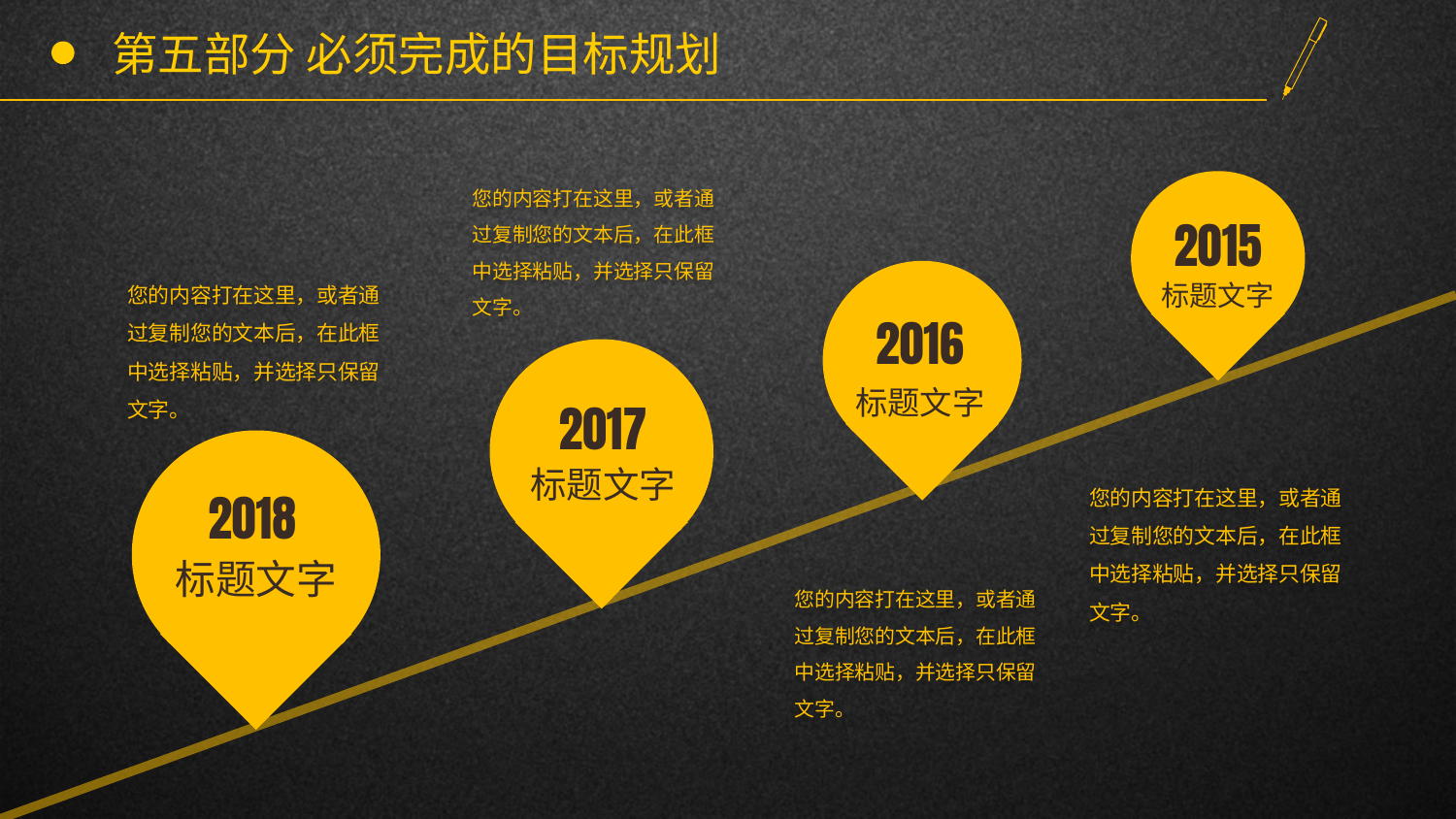

# 第五部分 必须完成的目标规划
您的内容打在这里，或者通过复制您的文本后，在此框中选择粘贴，并选择只保留文字。

2015
标题文字

2016
标题文字
您的内容打在这里，或者通过复制您的文本后，在此框中选择粘贴，并选择只保留文字。

2017
标题文字

2018
标题文字
您的内容打在这里，或者通过复制您的文本后，在此框中选择粘贴，并选择只保留文字。
您的内容打在这里，或者通过复制您的文本后，在此框中选择粘贴，并选择只保留文字。